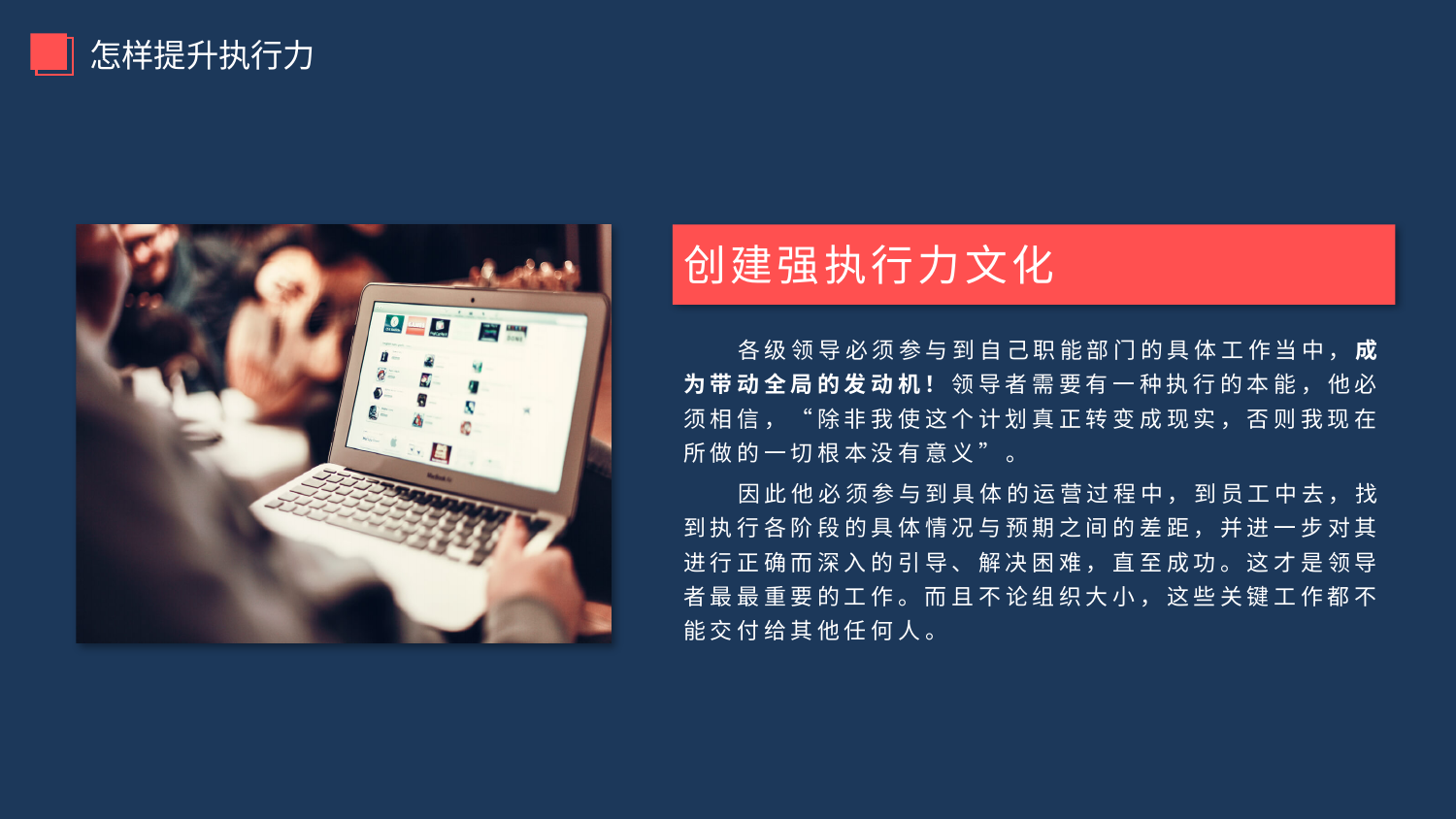

创建强执行力文化
各级领导必须参与到自己职能部门的具体工作当中，成为带动全局的发动机！领导者需要有一种执行的本能，他必须相信，“除非我使这个计划真正转变成现实，否则我现在所做的一切根本没有意义”。
因此他必须参与到具体的运营过程中，到员工中去，找到执行各阶段的具体情况与预期之间的差距，并进一步对其进行正确而深入的引导、解决困难，直至成功。这才是领导者最最重要的工作。而且不论组织大小，这些关键工作都不能交付给其他任何人。